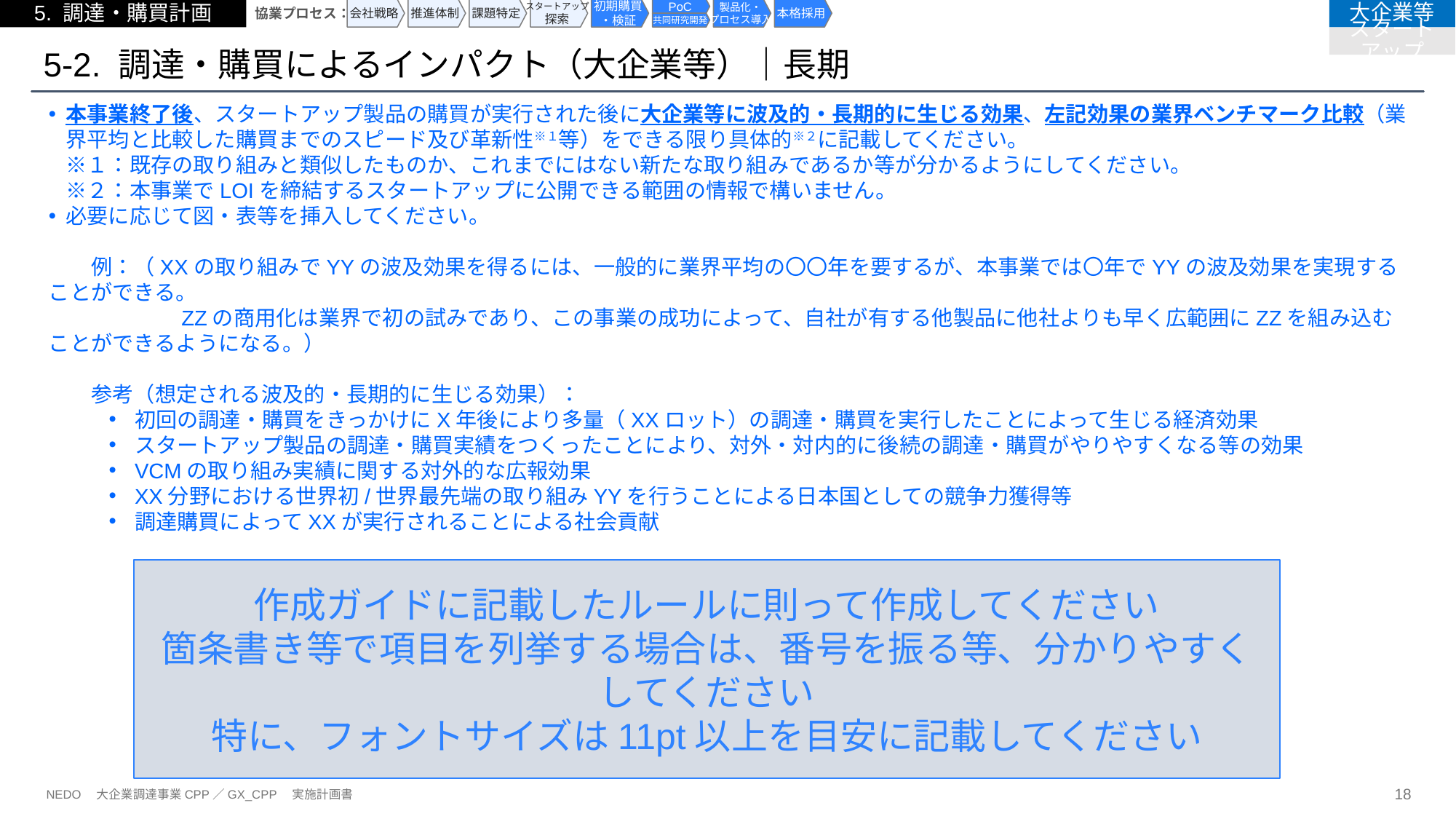

5. 調達・購買計画
協業プロセス：
会社戦略
推進体制
課題特定
スタートアップ
探索
初期購買
・検証
PoC
製品化・
プロセス導入
本格採用
大企業等
共同研究開発
スタートアップ
# 5-2. 調達・購買によるインパクト（大企業等）｜長期
本事業終了後、スタートアップ製品の購買が実行された後に大企業等に波及的・長期的に生じる効果、左記効果の業界ベンチマーク比較（業界平均と比較した購買までのスピード及び革新性※１等）をできる限り具体的※２に記載してください。
※１：既存の取り組みと類似したものか、これまでにはない新たな取り組みであるか等が分かるようにしてください。
※２：本事業でLOIを締結するスタートアップに公開できる範囲の情報で構いません。
必要に応じて図・表等を挿入してください。

　　例：（XXの取り組みでYYの波及効果を得るには、一般的に業界平均の〇〇年を要するが、本事業では〇年でYYの波及効果を実現することができる。
　　　　　　ZZの商用化は業界で初の試みであり、この事業の成功によって、自社が有する他製品に他社よりも早く広範囲にZZを組み込むことができるようになる。）
　　参考（想定される波及的・長期的に生じる効果）：
初回の調達・購買をきっかけにX年後により多量（XXロット）の調達・購買を実行したことによって生じる経済効果
スタートアップ製品の調達・購買実績をつくったことにより、対外・対内的に後続の調達・購買がやりやすくなる等の効果
VCMの取り組み実績に関する対外的な広報効果
XX分野における世界初/世界最先端の取り組みYYを行うことによる日本国としての競争力獲得等
調達購買によってXXが実行されることによる社会貢献

作成ガイドに記載したルールに則って作成してください
箇条書き等で項目を列挙する場合は、番号を振る等、分かりやすくしてください
特に、フォントサイズは11pt以上を目安に記載してください
NEDO　大企業調達事業CPP／GX_CPP　実施計画書
18